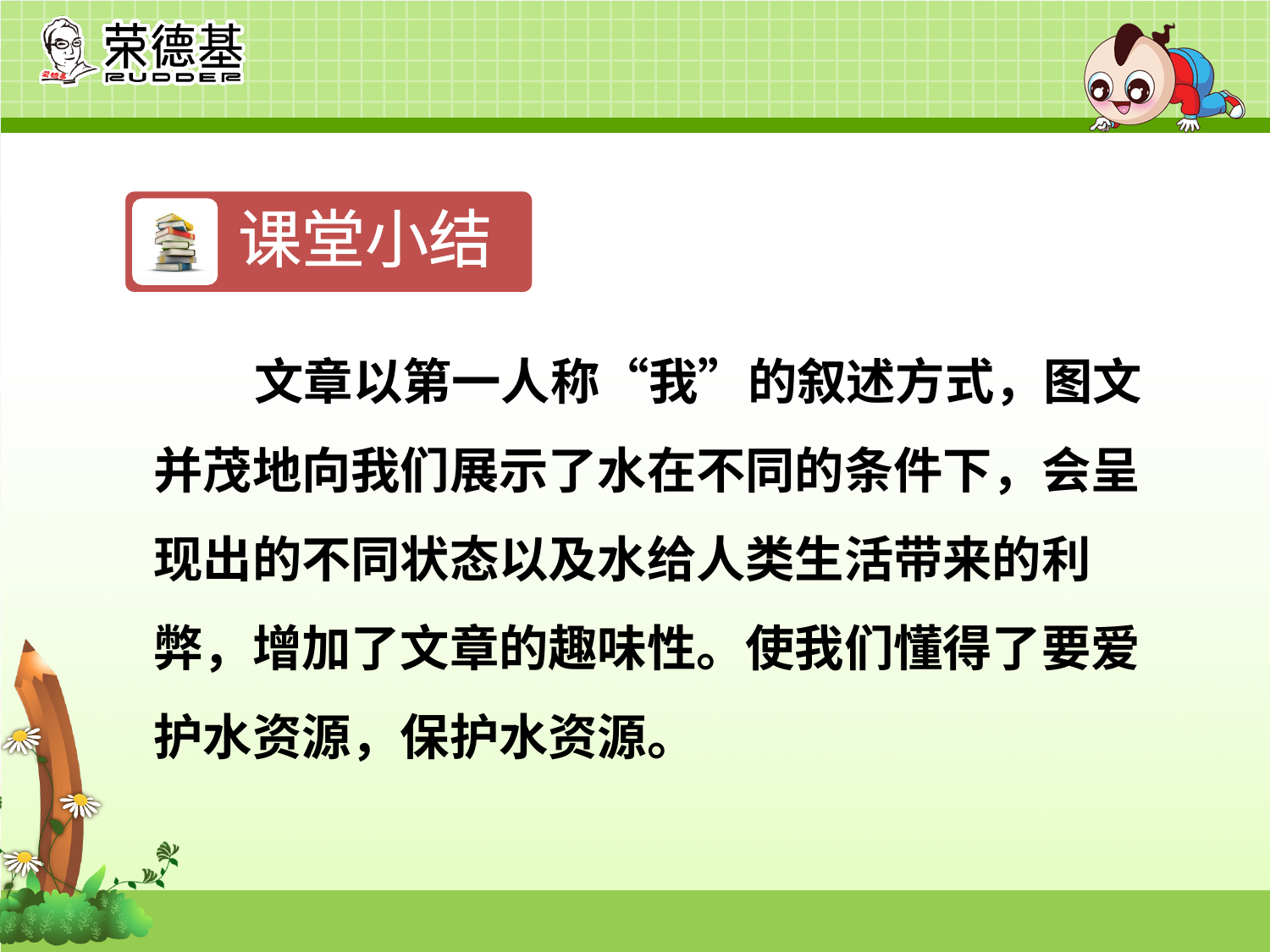

课堂小结
文章以第一人称“我”的叙述方式，图文并茂地向我们展示了水在不同的条件下，会呈现出的不同状态以及水给人类生活带来的利弊，增加了文章的趣味性。使我们懂得了要爱护水资源，保护水资源。